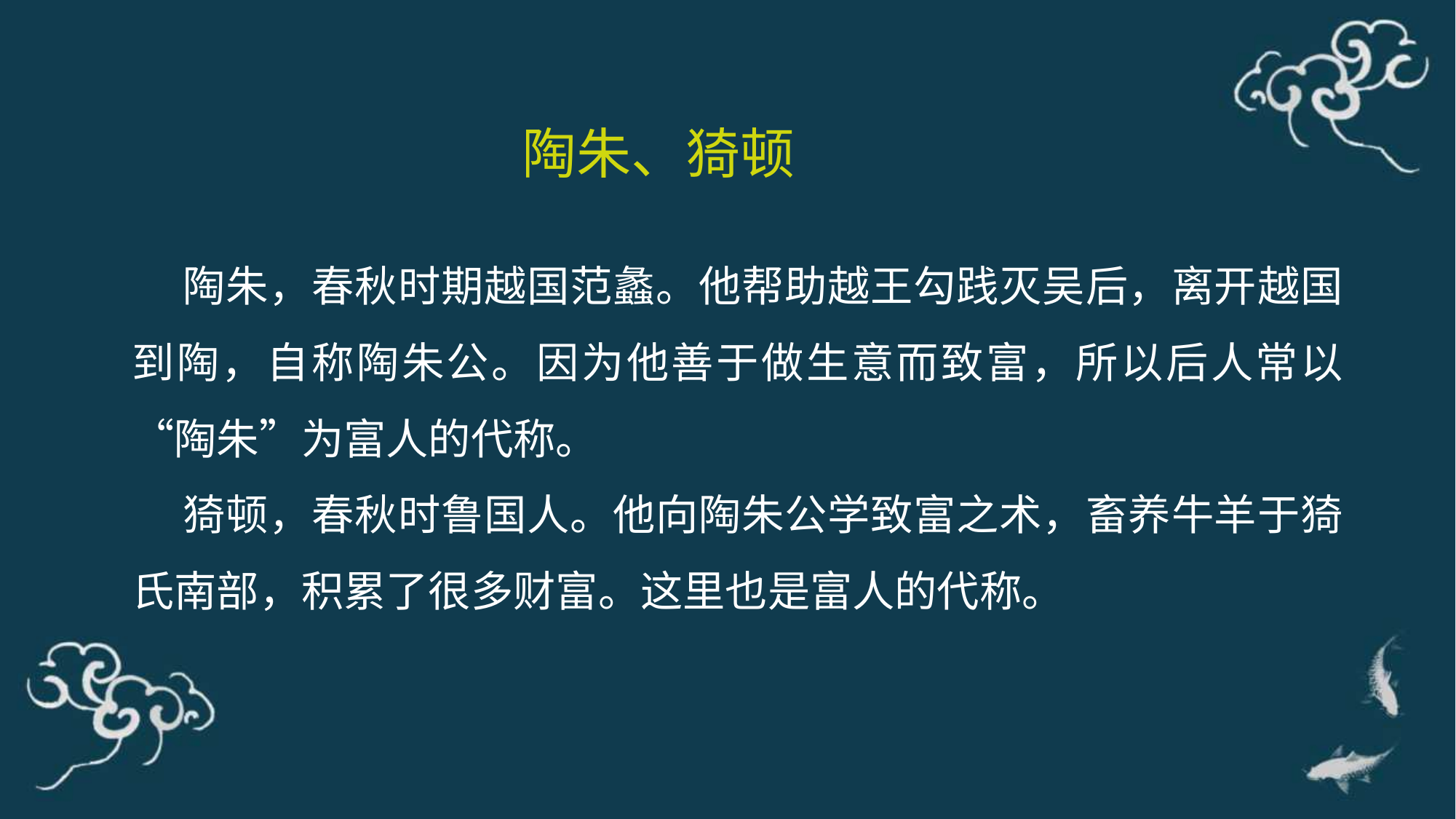

陶朱、猗顿
    陶朱，春秋时期越国范蠡。他帮助越王勾践灭吴后，离开越国到陶，自称陶朱公。因为他善于做生意而致富，所以后人常以“陶朱”为富人的代称。
    猗顿，春秋时鲁国人。他向陶朱公学致富之术，畜养牛羊于猗氏南部，积累了很多财富。这里也是富人的代称。